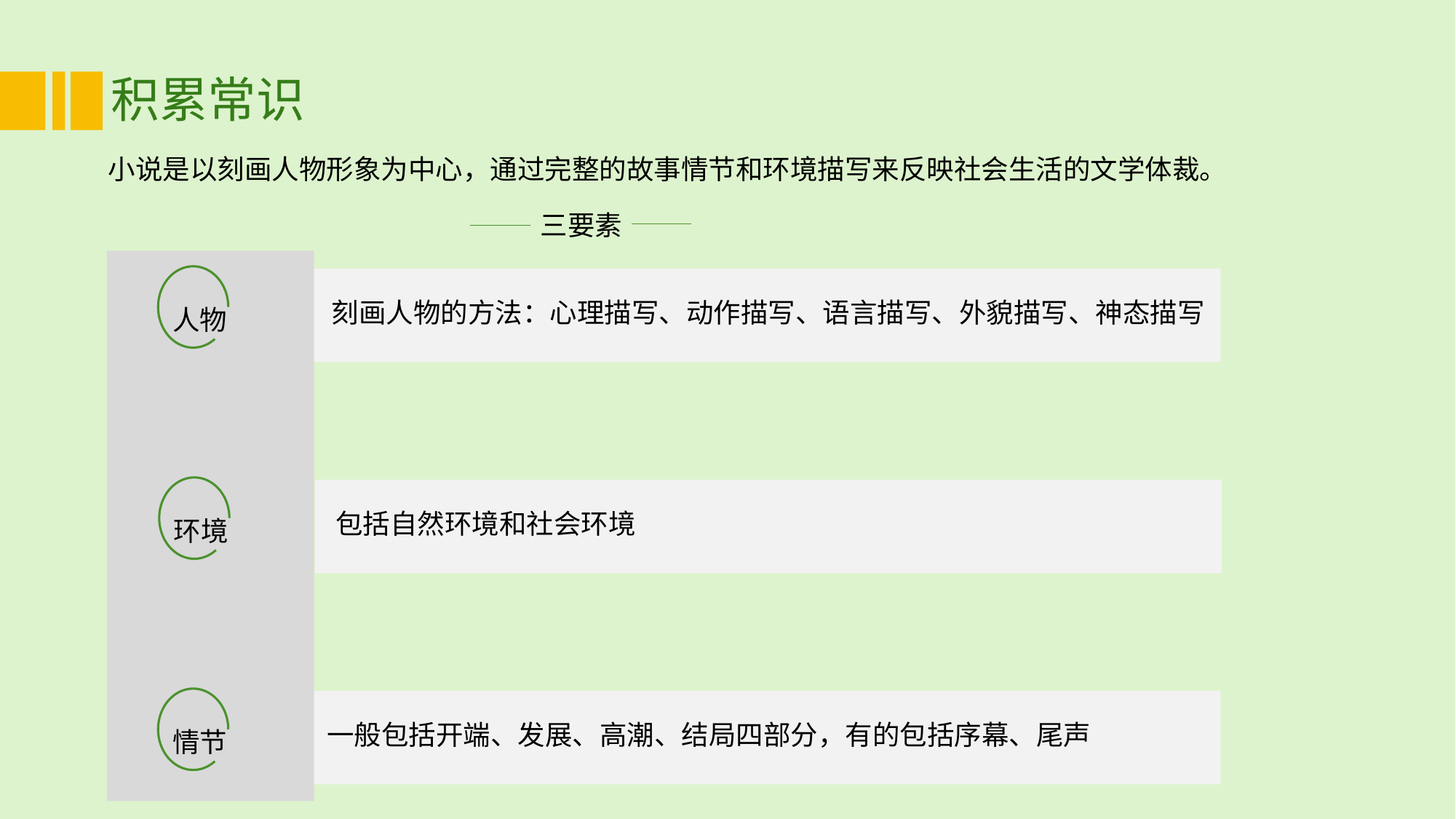

# 积累常识
小说是以刻画人物形象为中心，通过完整的故事情节和环境描写来反映社会生活的文学体裁。
三要素

刻画人物的方法：心理描写、动作描写、语言描写、外貌描写、神态描写
人物

包括自然环境和社会环境
环境

一般包括开端、发展、高潮、结局四部分，有的包括序幕、尾声
情节